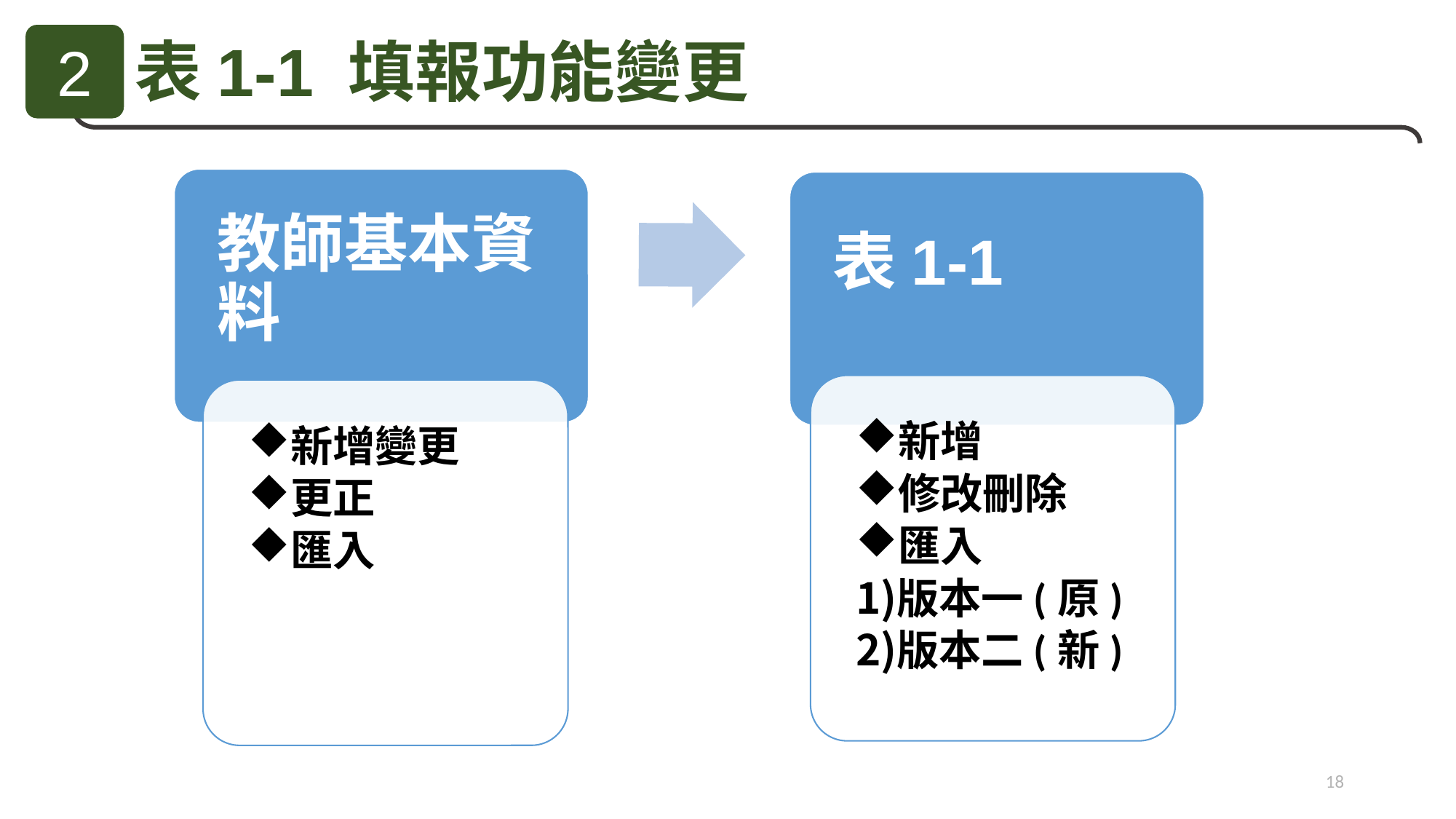

2
表1-1 填報功能變更

教師基本資料
新增變更
更正
匯入

表1-1
新增
修改刪除
匯入
版本一(原)
版本二(新)

18